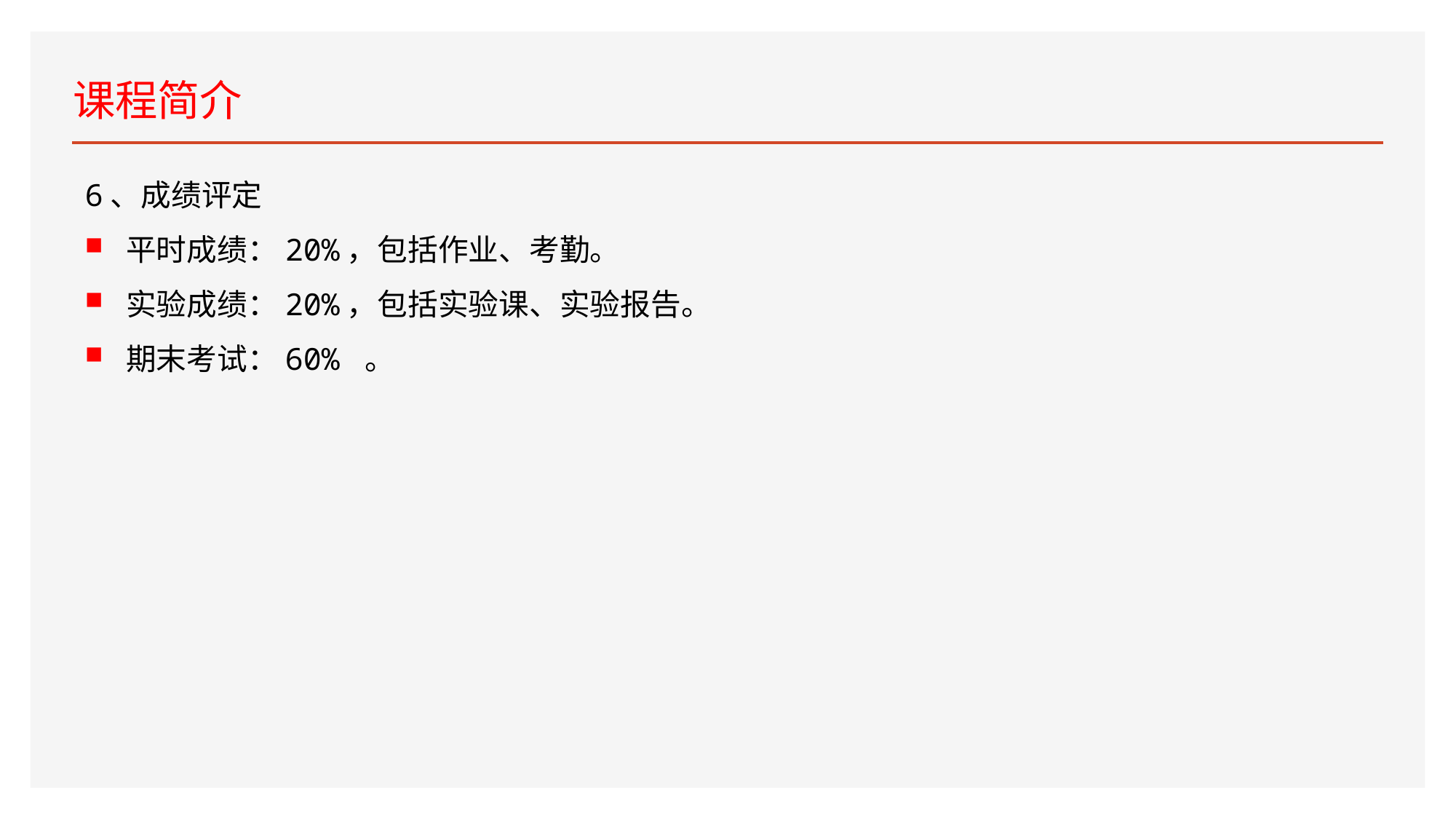

# 课程简介
6、成绩评定
平时成绩：20%，包括作业、考勤。
实验成绩：20%，包括实验课、实验报告。
期末考试：60% 。